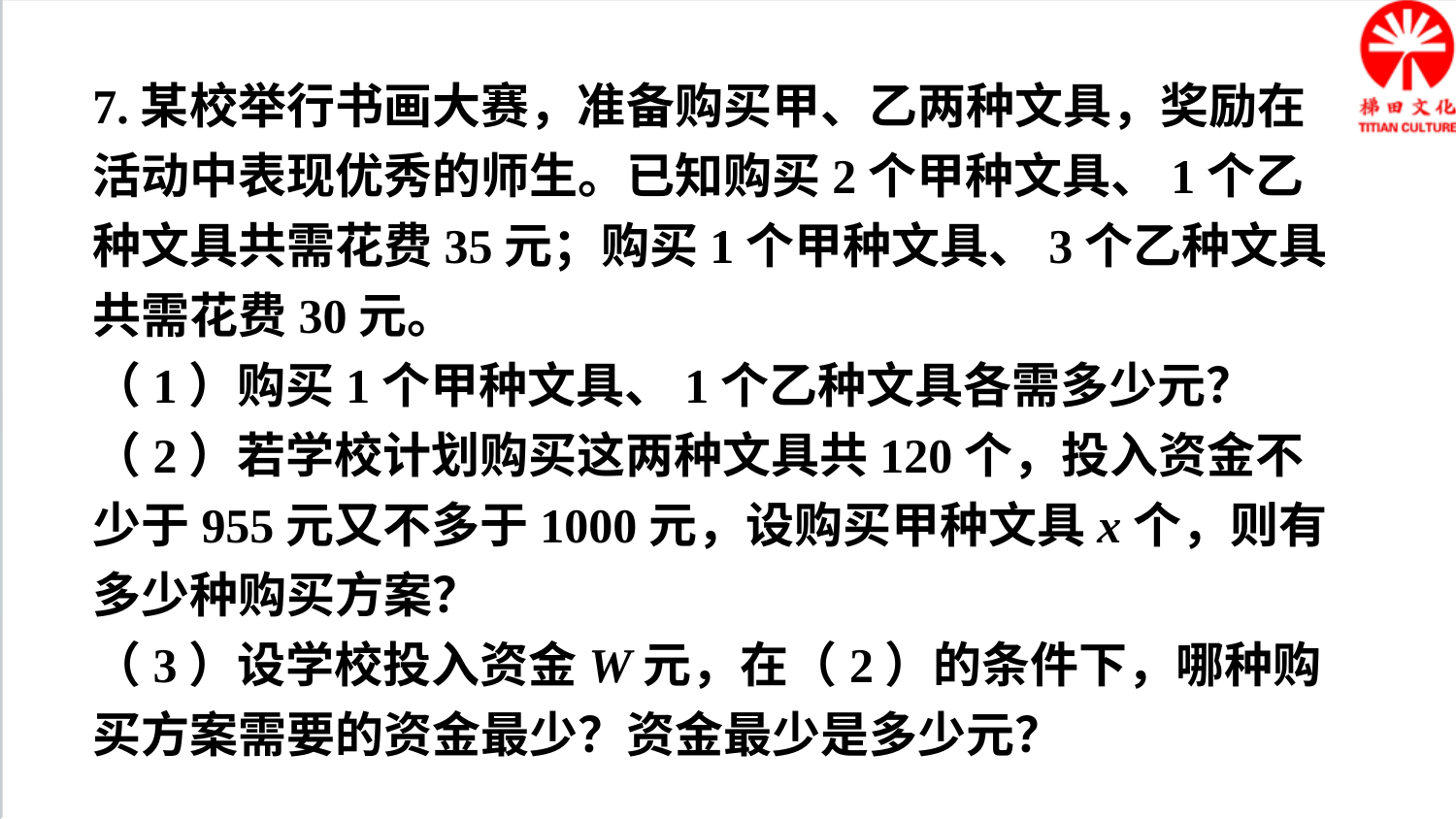

7.某校举行书画大赛，准备购买甲、乙两种文具，奖励在活动中表现优秀的师生。已知购买2个甲种文具、1个乙种文具共需花费35元；购买1个甲种文具、3个乙种文具共需花费30元。
（1）购买1个甲种文具、1个乙种文具各需多少元？
（2）若学校计划购买这两种文具共120个，投入资金不少于955元又不多于1000元，设购买甲种文具x个，则有多少种购买方案？
（3）设学校投入资金W元，在（2）的条件下，哪种购买方案需要的资金最少？资金最少是多少元？